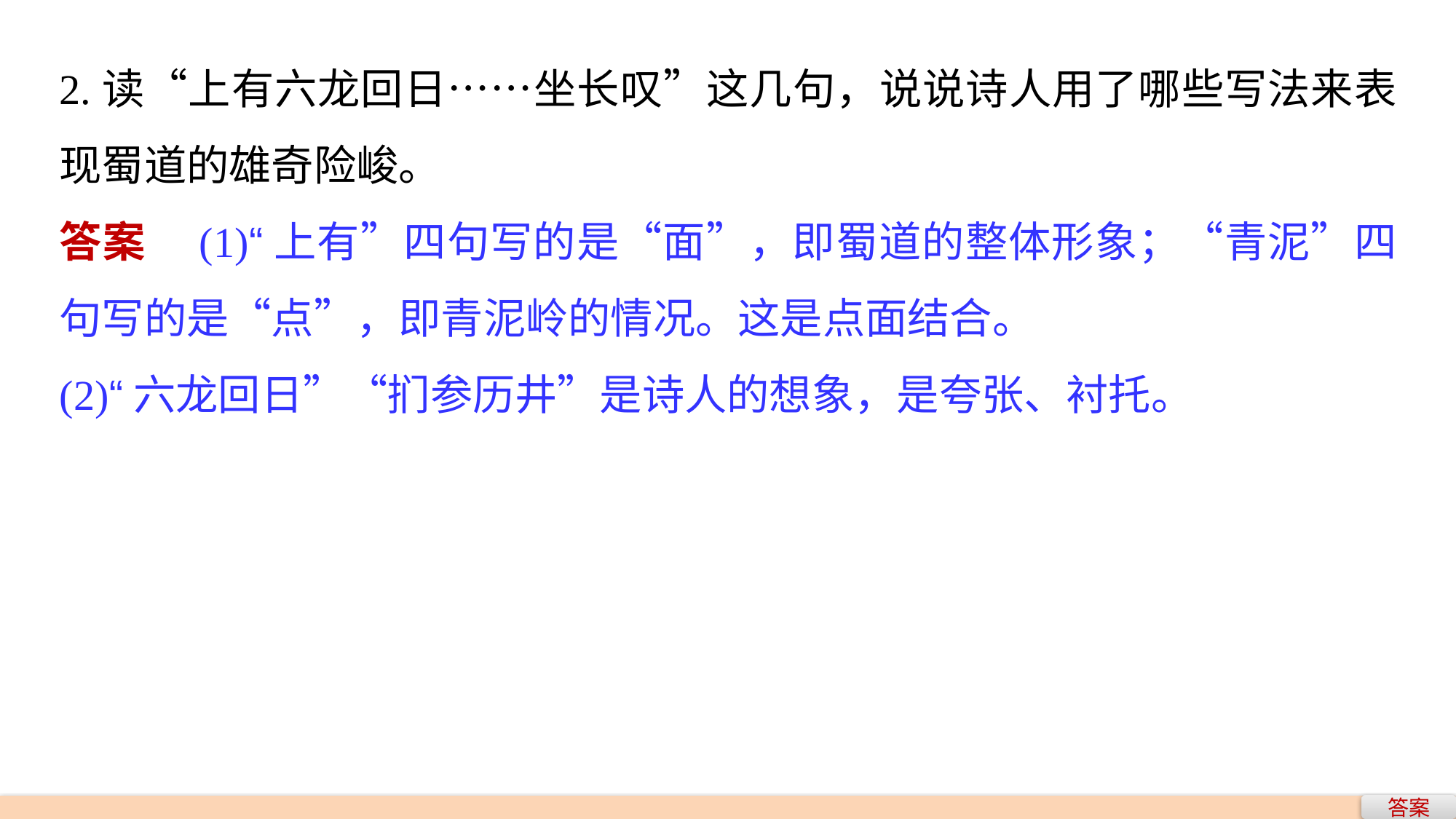

2.读“上有六龙回日……坐长叹”这几句，说说诗人用了哪些写法来表现蜀道的雄奇险峻。
答案　(1)“上有”四句写的是“面”，即蜀道的整体形象；“青泥”四句写的是“点”，即青泥岭的情况。这是点面结合。
(2)“六龙回日”“扪参历井”是诗人的想象，是夸张、衬托。
答案